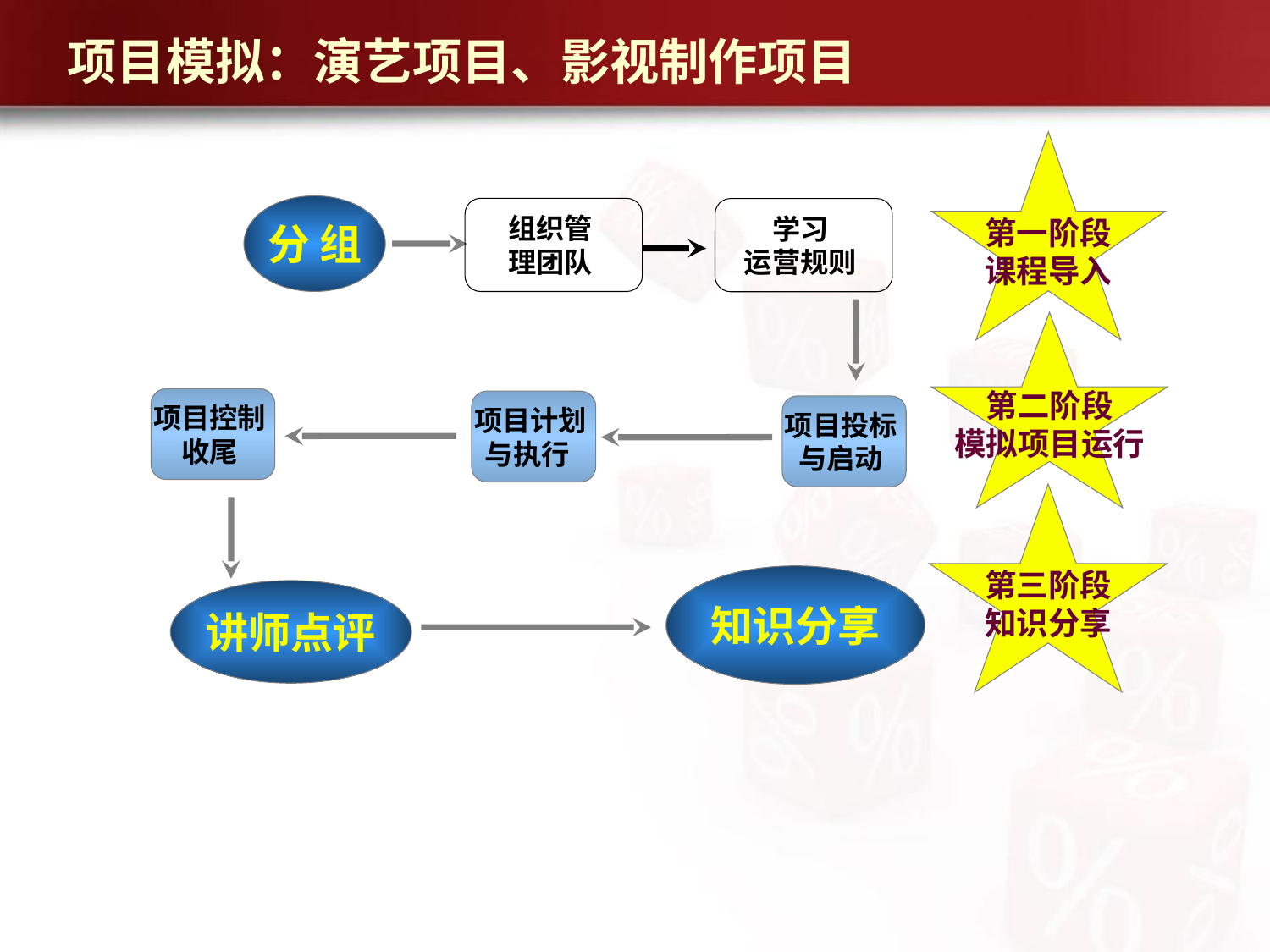

项目模拟：演艺项目、影视制作项目
第一阶段
课程导入
分 组
组织管
理团队
学习
运营规则

第二阶段
模拟项目运行
项目控制
收尾
项目计划
与执行
项目投标
与启动

第三阶段
知识分享

知识分享
讲师点评